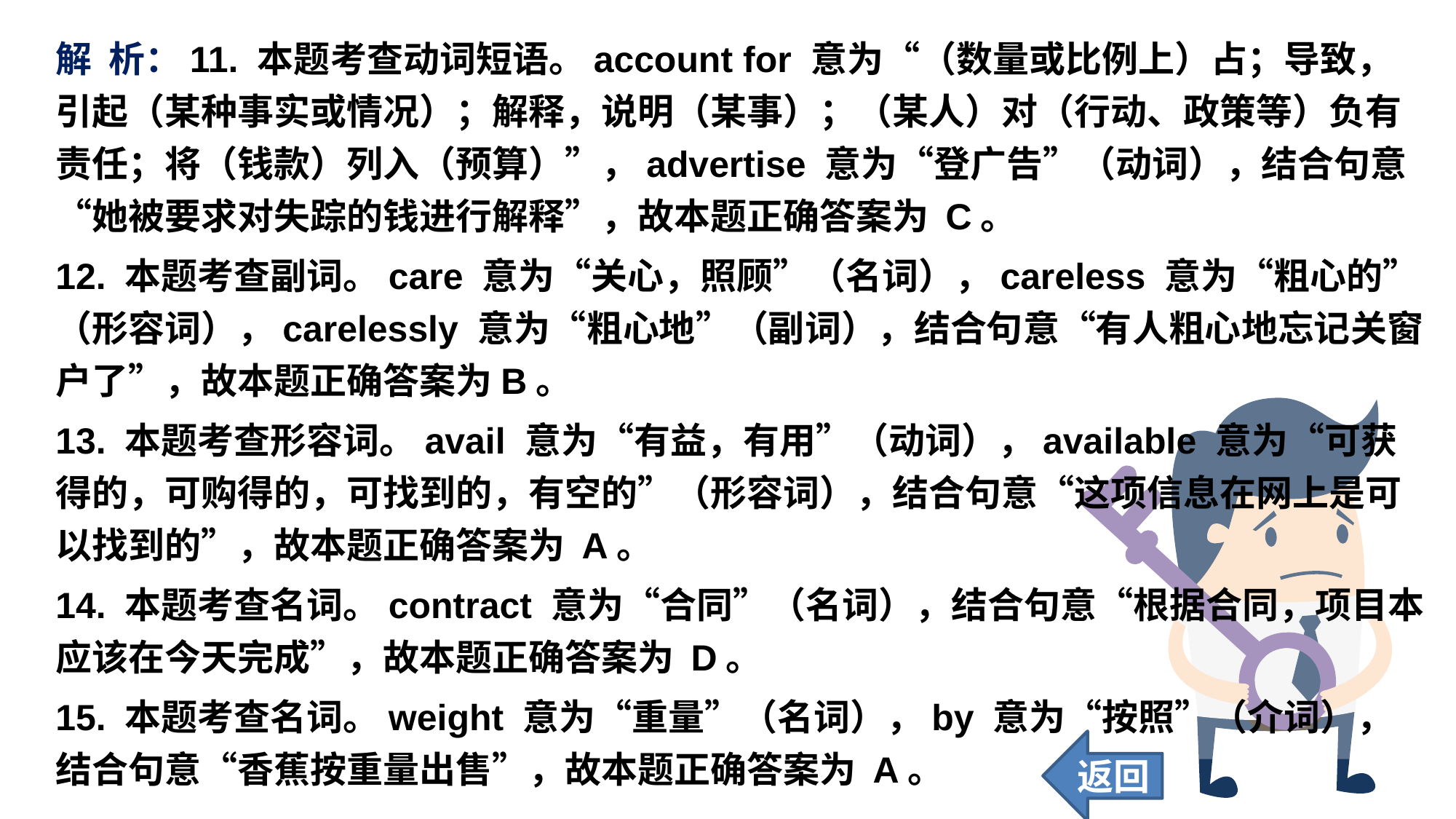

解  析：11. 本题考查动词短语。account for 意为“（数量或比例上）占；导致，引起（某种事实或情况）；解释，说明（某事）；（某人）对（行动、政策等）负有责任；将（钱款）列入（预算）”，advertise 意为“登广告”（动词），结合句意“她被要求对失踪的钱进行解释”，故本题正确答案为 C。
12. 本题考查副词。care 意为“关心，照顾”（名词），careless 意为“粗心的”（形容词），carelessly 意为“粗心地”（副词），结合句意“有人粗心地忘记关窗户了”，故本题正确答案为B。
13. 本题考查形容词。avail 意为“有益，有用”（动词），available 意为“可获得的，可购得的，可找到的，有空的”（形容词），结合句意“这项信息在网上是可以找到的”，故本题正确答案为 A。
14. 本题考查名词。contract 意为“合同”（名词），结合句意“根据合同，项目本应该在今天完成”，故本题正确答案为 D。
15. 本题考查名词。weight 意为“重量”（名词），by 意为“按照”（介词），结合句意“香蕉按重量出售”，故本题正确答案为 A。

返回
77